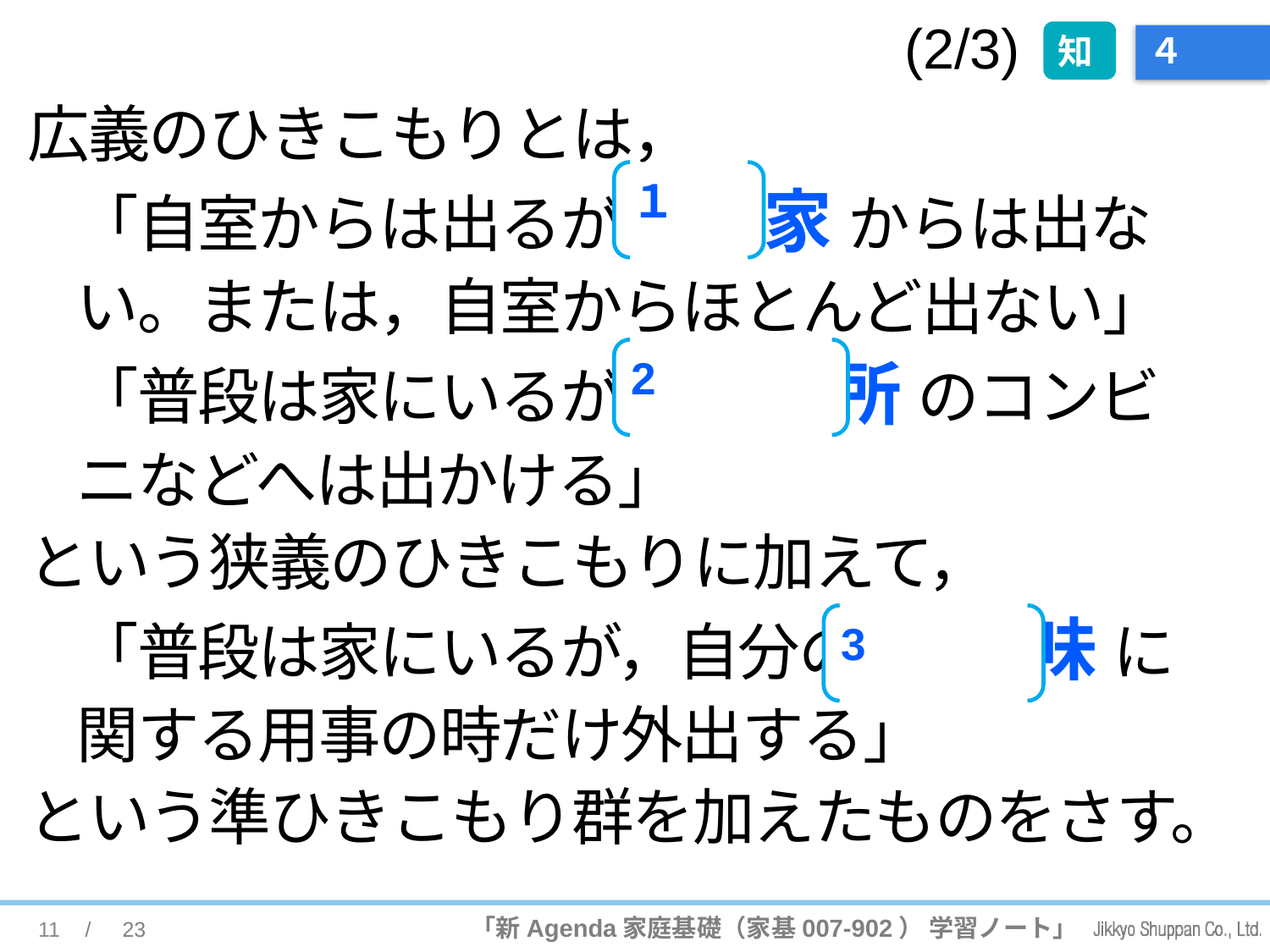

(2/3)
知
# ４
広義のひきこもりとは，
「自室からは出るが，(1) 家 からは出ない。または，自室からほとんど出ない」
「普段は家にいるが，(2) 近所 のコンビニなどへは出かける」
という狭義のひきこもりに加えて，
「普段は家にいるが，自分の (3) 趣味 に関する用事の時だけ外出する」
という準ひきこもり群を加えたものをさす。
１
2
3
11